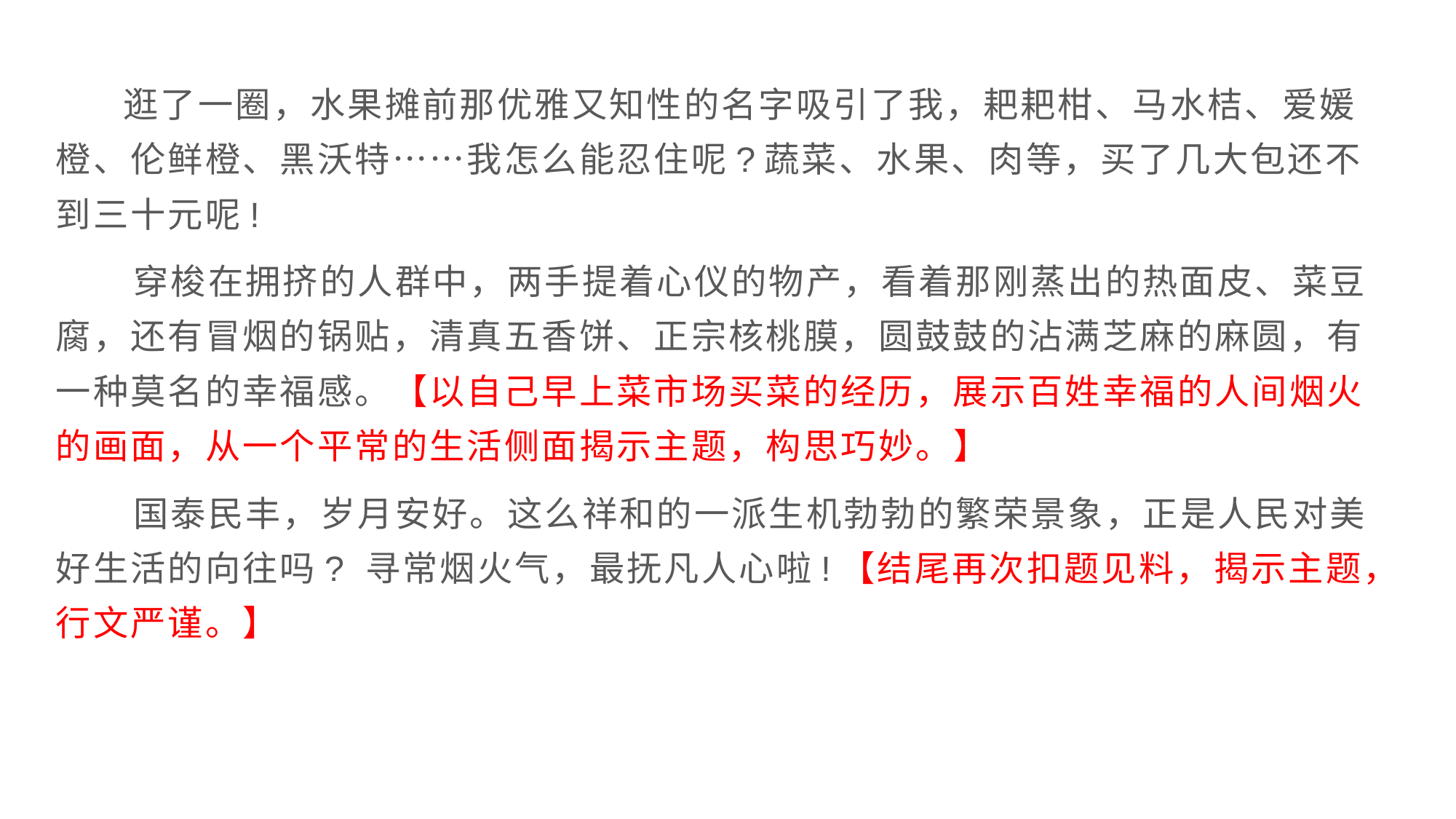

逛了一圈，水果摊前那优雅又知性的名字吸引了我，耙耙柑、马水桔、爱媛橙、伦鲜橙、黑沃特……我怎么能忍住呢?蔬菜、水果、肉等，买了几大包还不到三十元呢!
       穿梭在拥挤的人群中，两手提着心仪的物产，看着那刚蒸出的热面皮、菜豆腐，还有冒烟的锅贴，清真五香饼、正宗核桃膜，圆鼓鼓的沾满芝麻的麻圆，有一种莫名的幸福感。【以自己早上菜市场买菜的经历，展示百姓幸福的人间烟火的画面，从一个平常的生活侧面揭示主题，构思巧妙。】
       国泰民丰，岁月安好。这么祥和的一派生机勃勃的繁荣景象，正是人民对美好生活的向往吗? 寻常烟火气，最抚凡人心啦!【结尾再次扣题见料，揭示主题，行文严谨。】